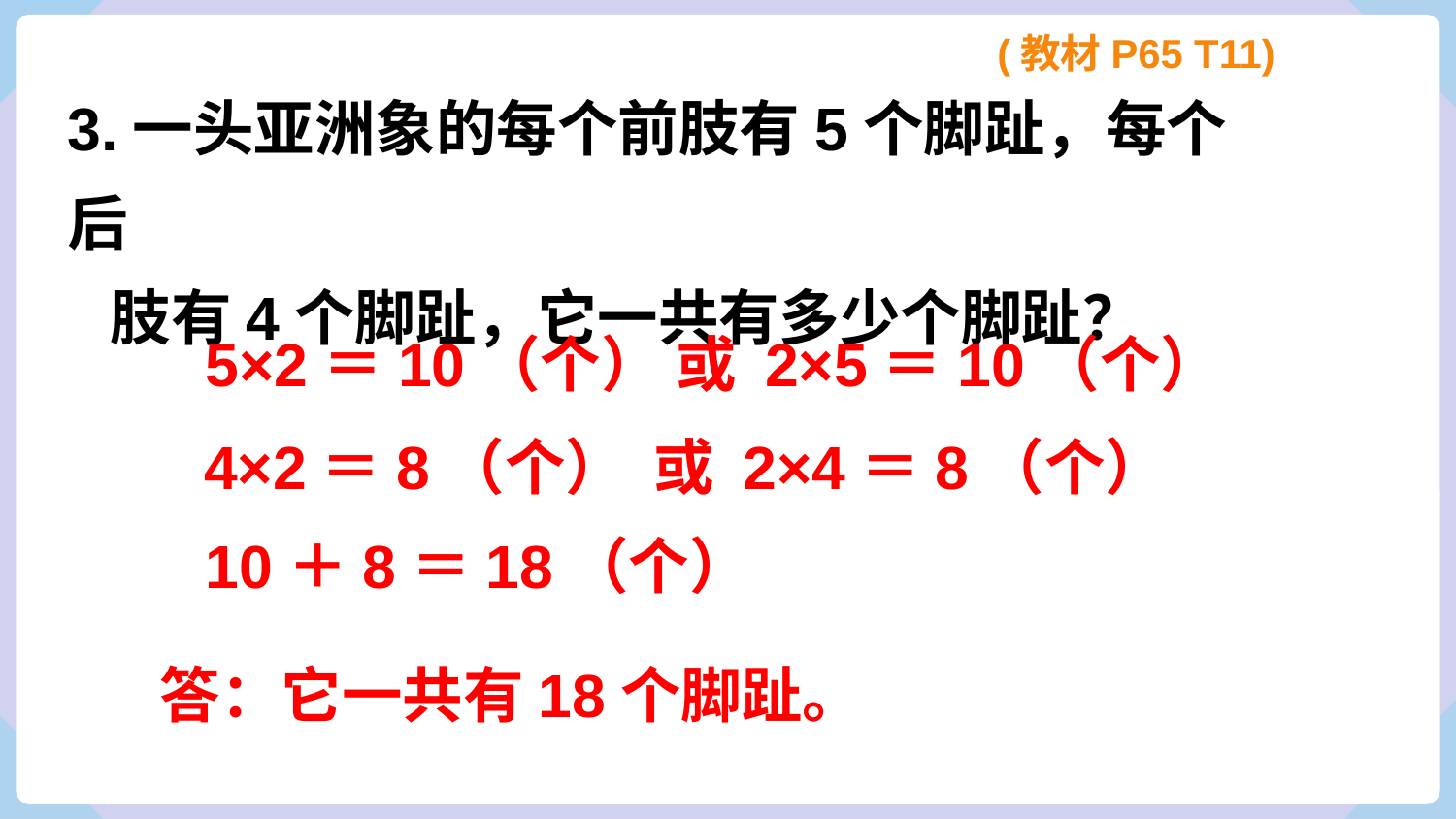

(教材P65 T11)
3.一头亚洲象的每个前肢有5个脚趾，每个后
  肢有4个脚趾，它一共有多少个脚趾？
5×2＝10（个） 或 2×5＝10（个）
4×2＝8（个）  或 2×4＝8（个）
10＋8＝18（个）
答：它一共有18个脚趾。